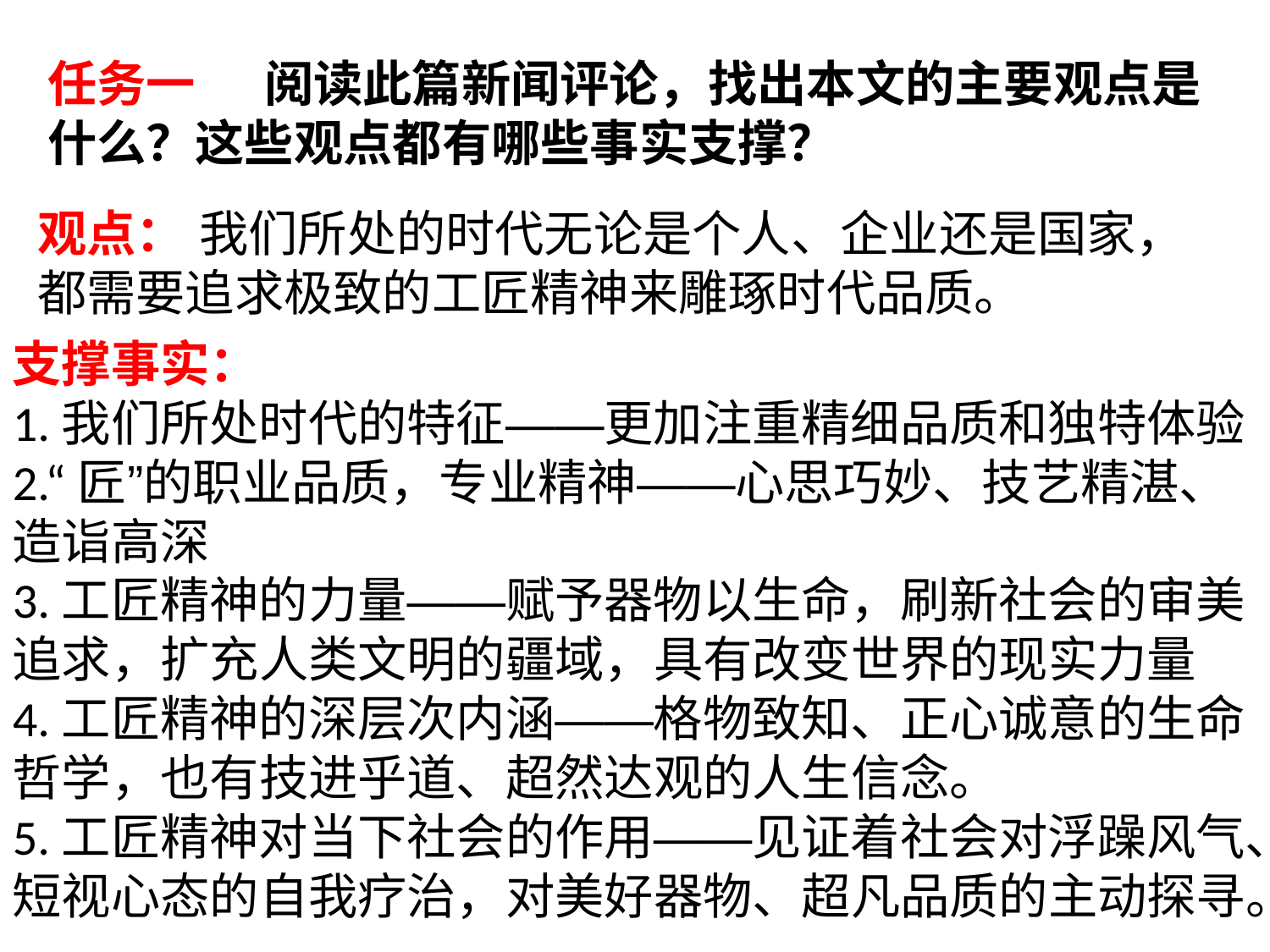

任务一     阅读此篇新闻评论，找出本文的主要观点是什么？这些观点都有哪些事实支撑？
观点： 我们所处的时代无论是个人、企业还是国家，都需要追求极致的工匠精神来雕琢时代品质。
支撑事实：
1.我们所处时代的特征——更加注重精细品质和独特体验
2.“匠”的职业品质，专业精神——心思巧妙、技艺精湛、造诣高深
3.工匠精神的力量——赋予器物以生命，刷新社会的审美追求，扩充人类文明的疆域，具有改变世界的现实力量
4.工匠精神的深层次内涵——格物致知、正心诚意的生命哲学，也有技进乎道、超然达观的人生信念。
5.工匠精神对当下社会的作用——见证着社会对浮躁风气、短视心态的自我疗治，对美好器物、超凡品质的主动探寻。